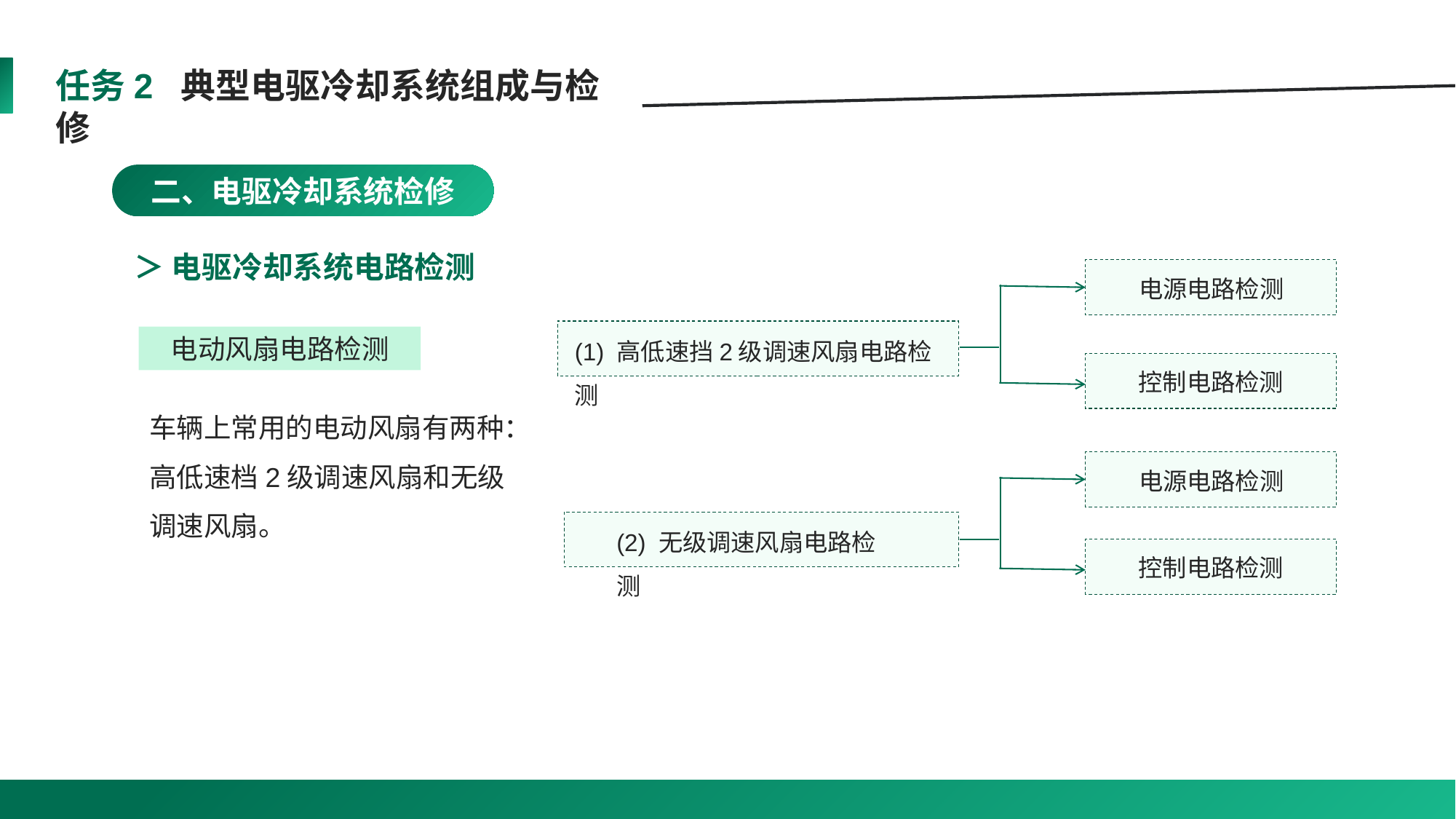

任务2  典型电驱冷却系统组成与检修
二、电驱冷却系统检修
＞ 电驱冷却系统电路检测
电源电路检测

(1) 高低速挡2级调速风扇电路检测

电动风扇电路检测
控制电路检测

车辆上常用的电动风扇有两种：
高低速档2级调速风扇和无级调速风扇。
电源电路检测

(2) 无级调速风扇电路检测

控制电路检测